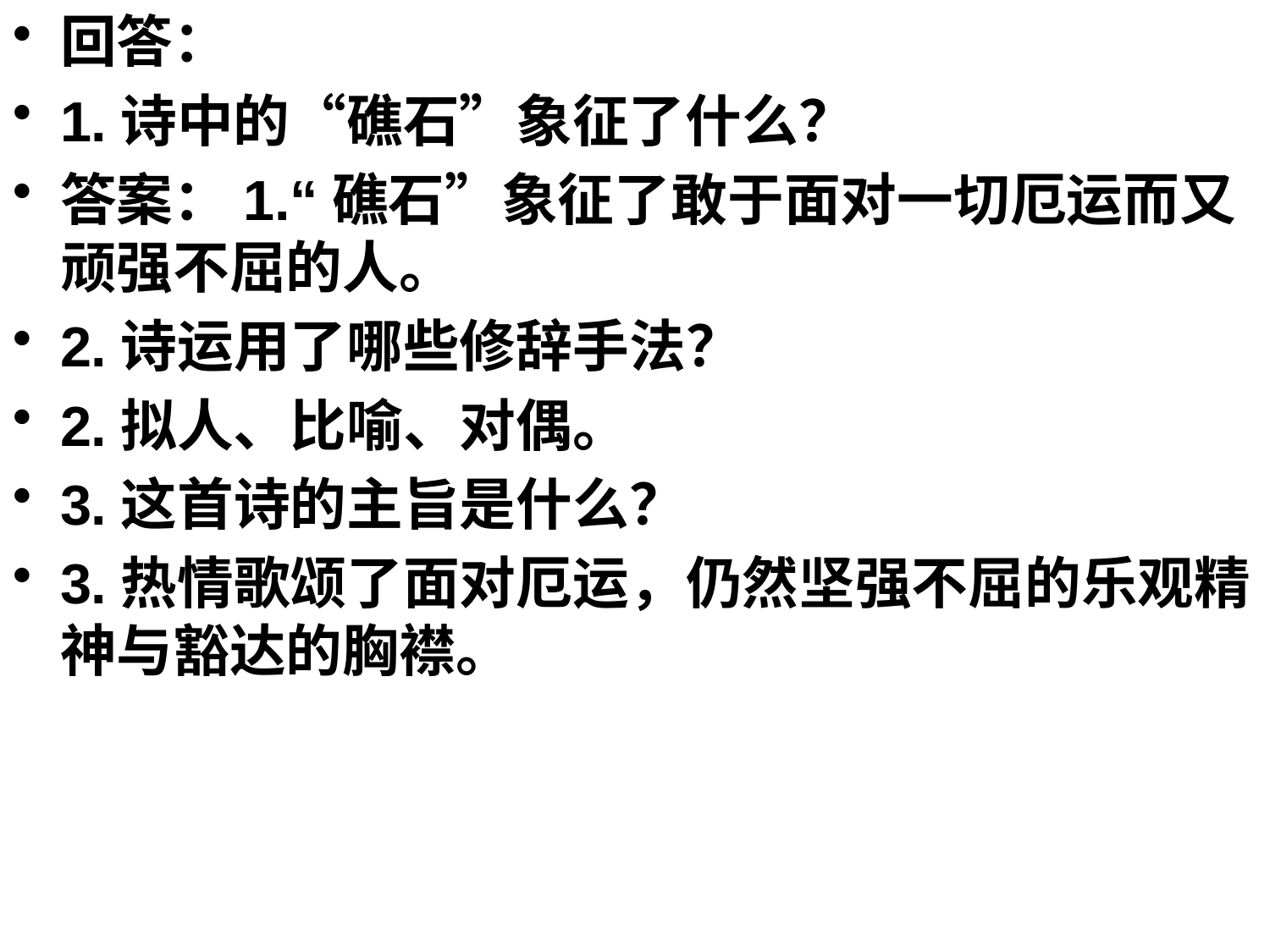

回答：
1.诗中的“礁石”象征了什么？
答案：1.“礁石”象征了敢于面对一切厄运而又顽强不屈的人。
2.诗运用了哪些修辞手法？
2.拟人、比喻、对偶。
3.这首诗的主旨是什么？
3.热情歌颂了面对厄运，仍然坚强不屈的乐观精神与豁达的胸襟。